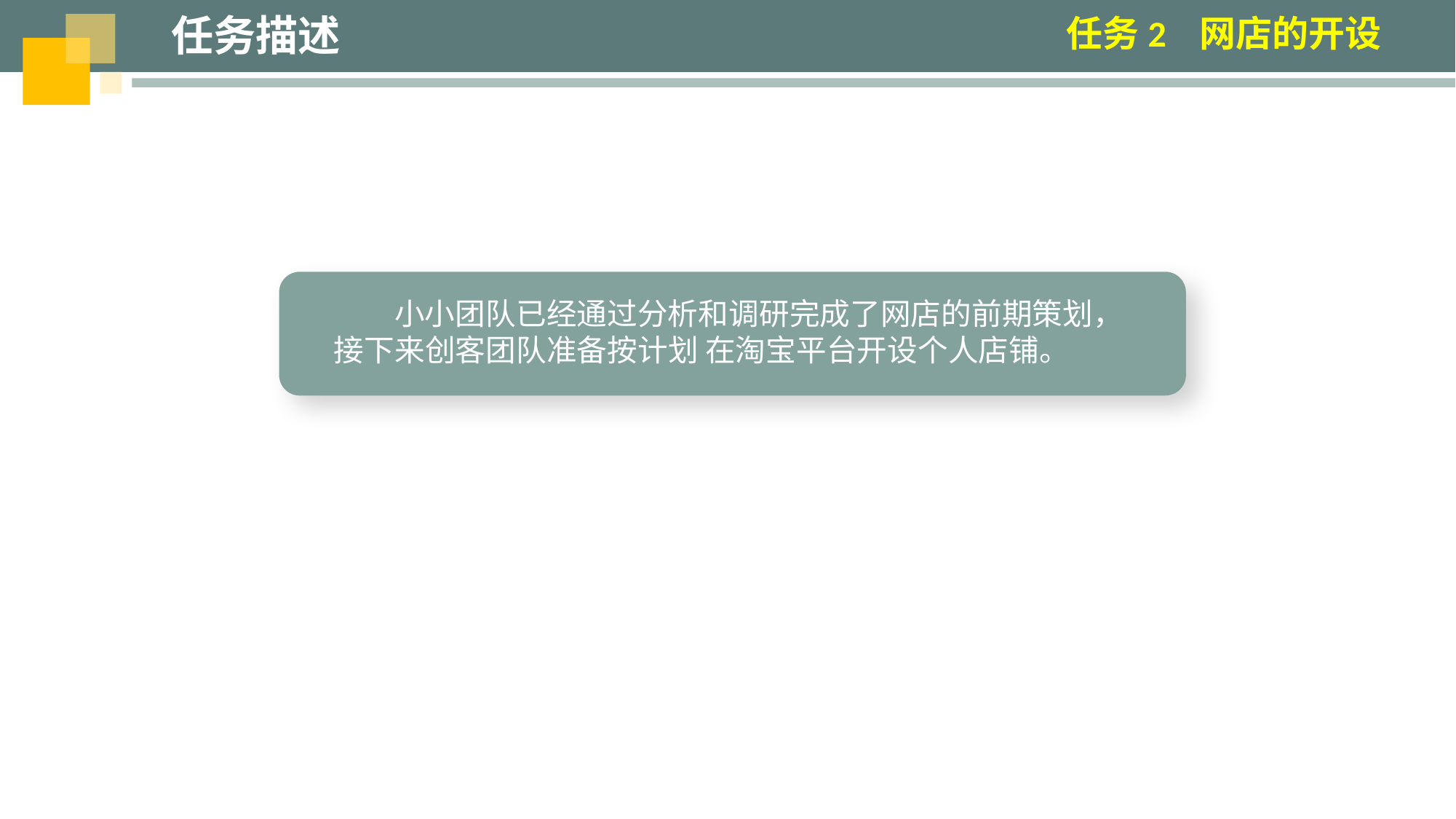

任务描述
任务2   网店的开设

小小团队已经通过分析和调研完成了网店的前期策划，接下来创客团队准备按计划 在淘宝平台开设个人店铺。